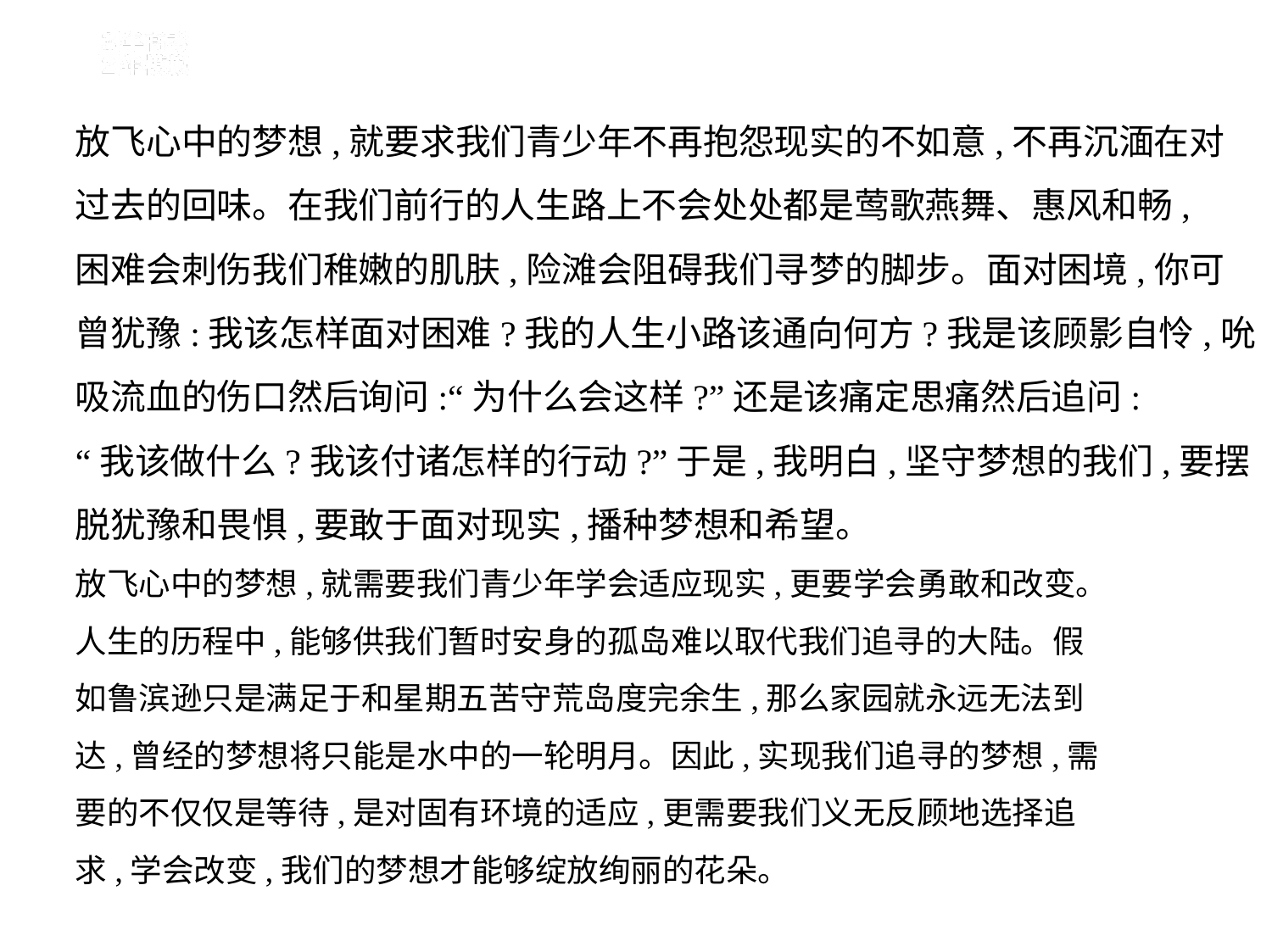

放飞心中的梦想,就要求我们青少年不再抱怨现实的不如意,不再沉湎在对
过去的回味。在我们前行的人生路上不会处处都是莺歌燕舞、惠风和畅,
困难会刺伤我们稚嫩的肌肤,险滩会阻碍我们寻梦的脚步。面对困境,你可
曾犹豫:我该怎样面对困难?我的人生小路该通向何方?我是该顾影自怜,吮
吸流血的伤口然后询问:“为什么会这样?”还是该痛定思痛然后追问:
“我该做什么?我该付诸怎样的行动?”于是,我明白,坚守梦想的我们,要摆
脱犹豫和畏惧,要敢于面对现实,播种梦想和希望。
放飞心中的梦想,就需要我们青少年学会适应现实,更要学会勇敢和改变。
人生的历程中,能够供我们暂时安身的孤岛难以取代我们追寻的大陆。假
如鲁滨逊只是满足于和星期五苦守荒岛度完余生,那么家园就永远无法到
达,曾经的梦想将只能是水中的一轮明月。因此,实现我们追寻的梦想,需
要的不仅仅是等待,是对固有环境的适应,更需要我们义无反顾地选择追
求,学会改变,我们的梦想才能够绽放绚丽的花朵。